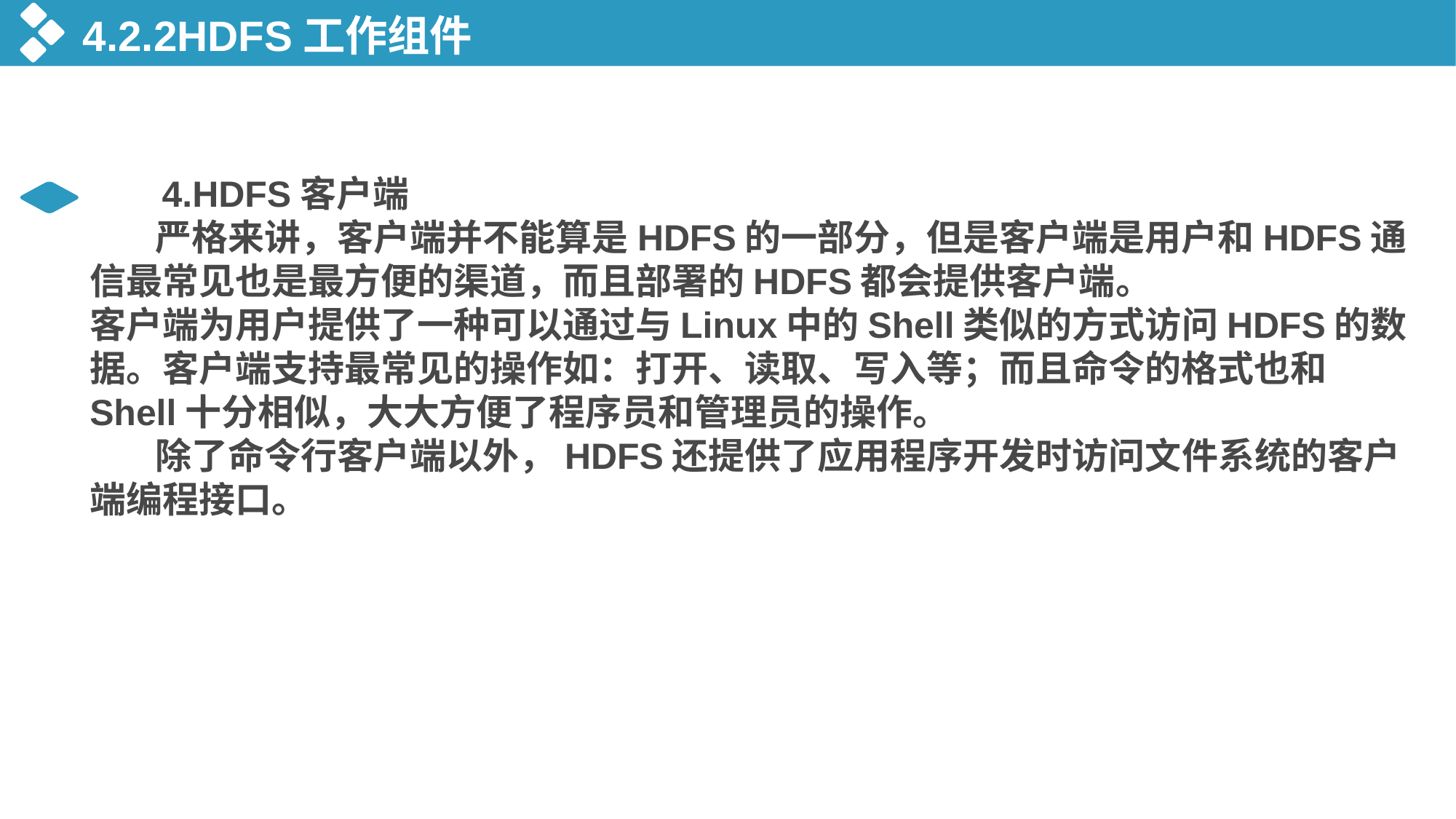

4.2.2HDFS工作组件
        4.HDFS客户端
       严格来讲，客户端并不能算是HDFS的一部分，但是客户端是用户和HDFS通信最常见也是最方便的渠道，而且部署的HDFS都会提供客户端。
客户端为用户提供了一种可以通过与Linux中的Shell类似的方式访问HDFS的数据。客户端支持最常见的操作如：打开、读取、写入等；而且命令的格式也和Shell十分相似，大大方便了程序员和管理员的操作。
       除了命令行客户端以外，HDFS还提供了应用程序开发时访问文件系统的客户端编程接口。